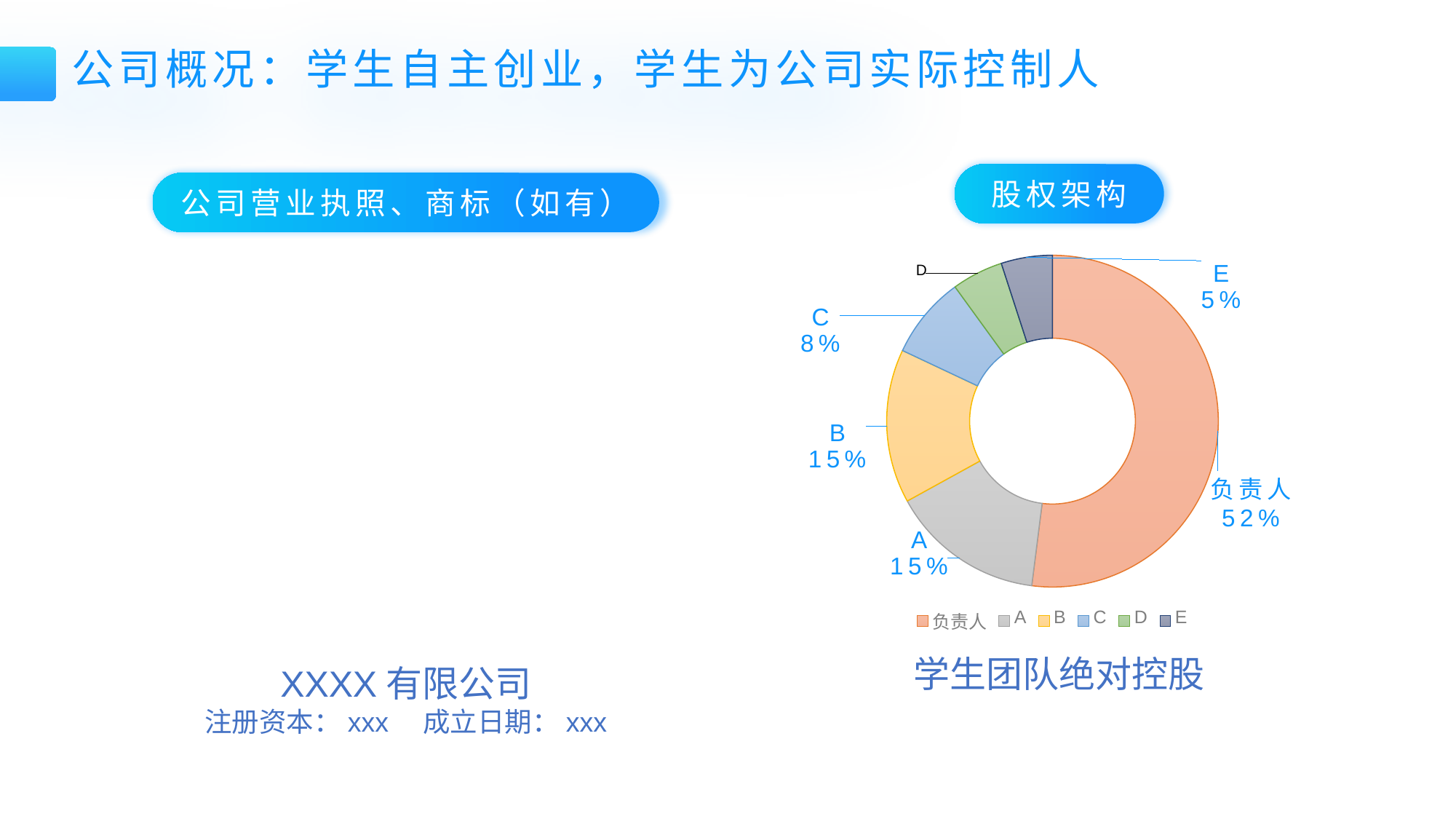

公司概况：学生自主创业，学生为公司实际控制人

股权架构
公司营业执照、商标（如有）

### Chart

| Category | 列1 |
|---|---|
|   | 0.0 |
| 负责人 | 0.52 |
| A | 0.15 |
| B | 0.15 |
| C | 0.08 |
| D | 0.05 |
| E | 0.05 |

### Chart

| Category |
|---|
学生团队绝对控股
XXXX有限公司
注册资本：xxx	成立日期：xxx